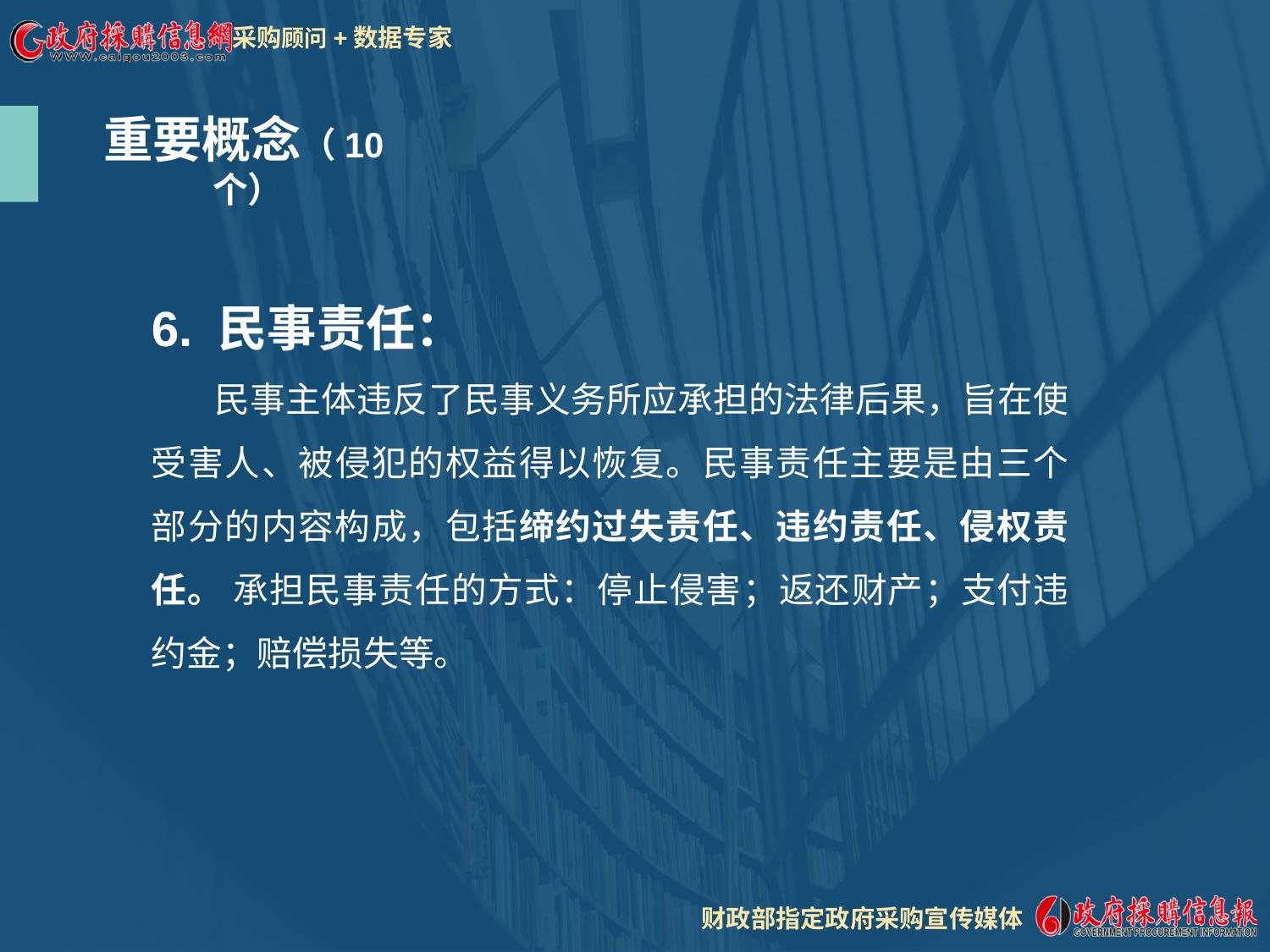

重要概念（10个）
6. 民事责任：
民事主体违反了民事义务所应承担的法律后果，旨在使受害人、被侵犯的权益得以恢复。民事责任主要是由三个部分的内容构成，包括缔约过失责任、违约责任、侵权责任。 承担民事责任的方式：停止侵害；返还财产；支付违约金；赔偿损失等。